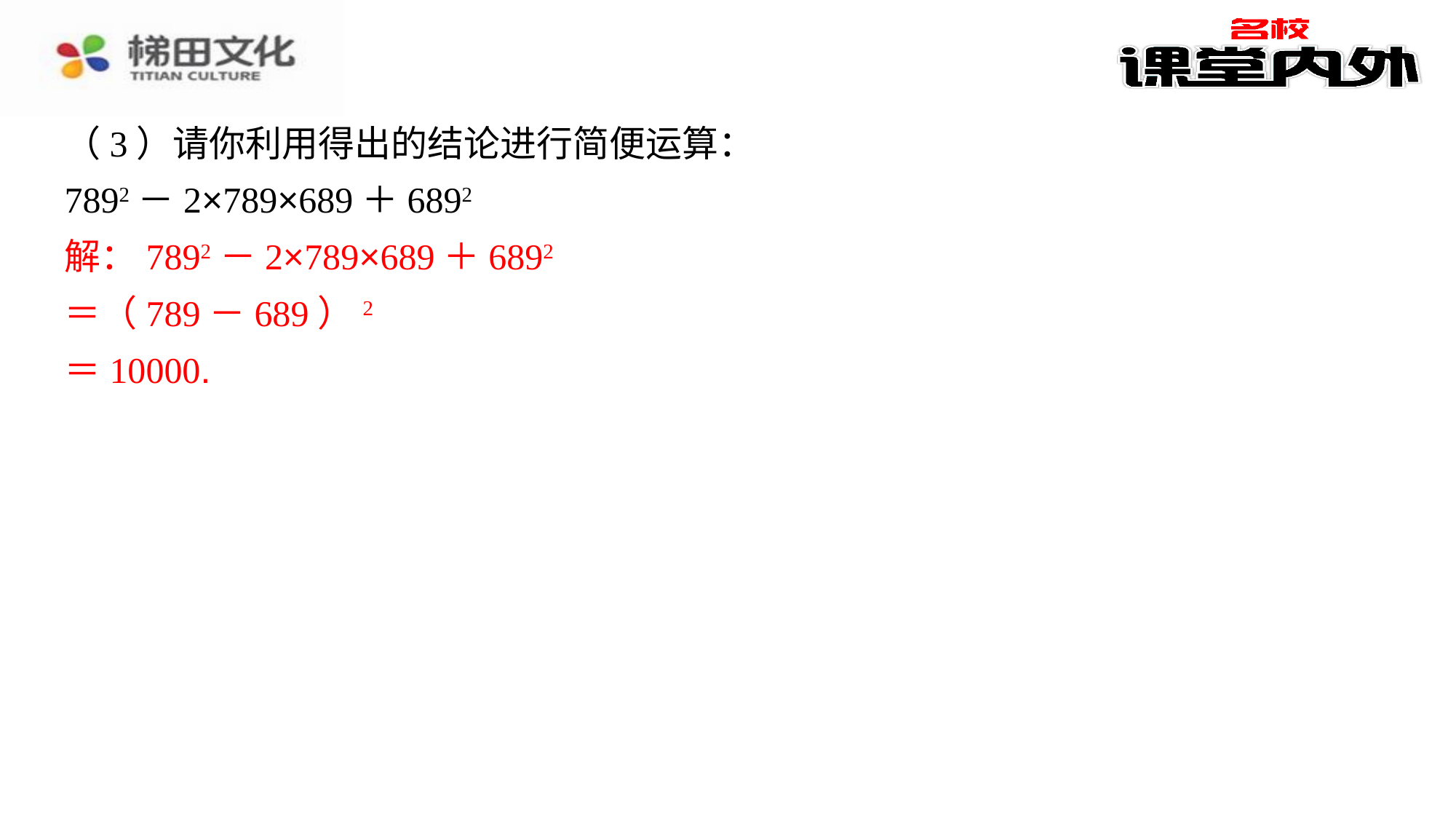

（3）请你利用得出的结论进行简便运算：
7892－2×789×689＋6892
解：7892－2×789×689＋6892
＝（789－689）2
＝10000.
解：7892－2×789×689＋6892
＝（789－689）2
＝10000.